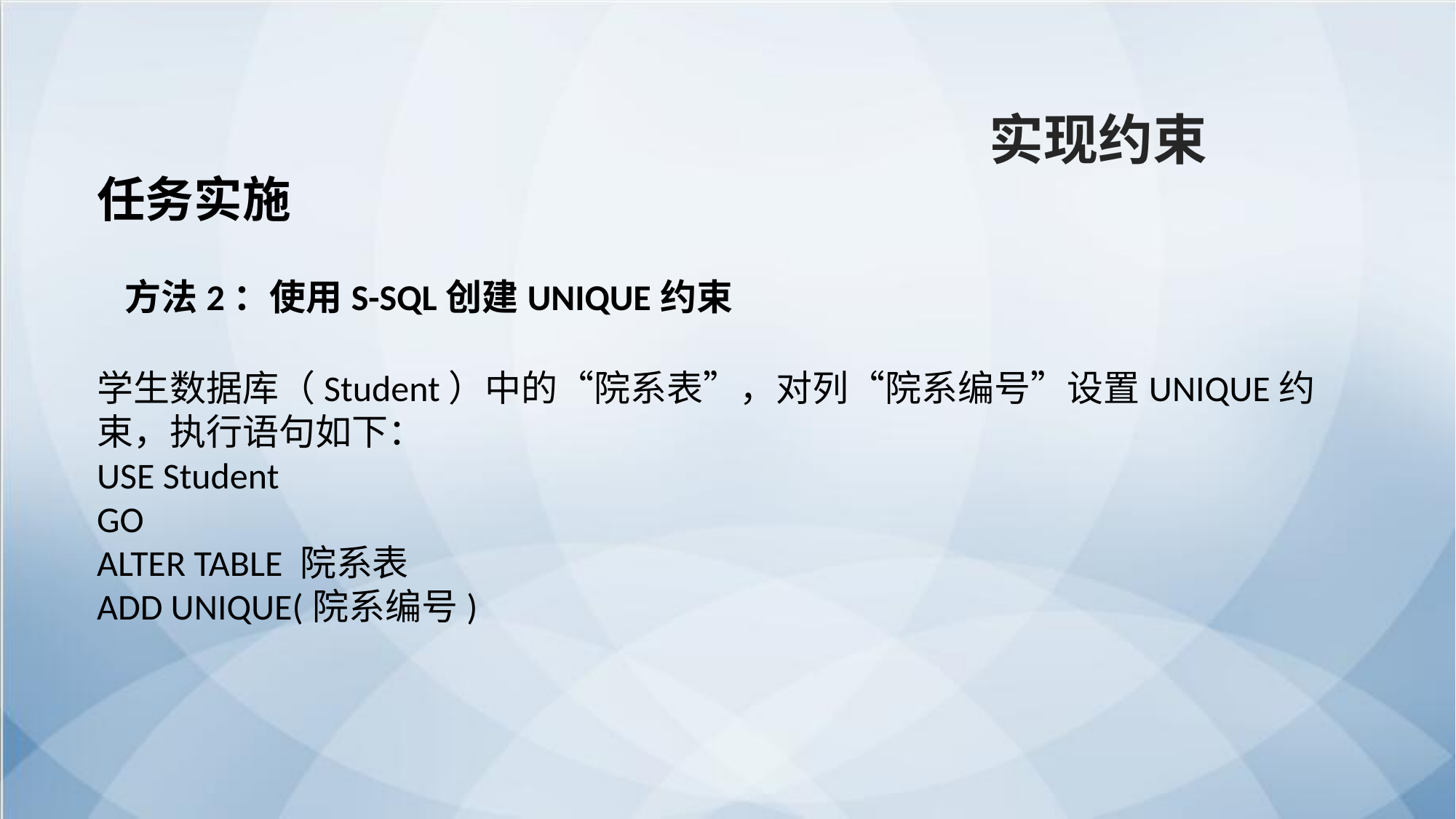

实现约束
任务实施
方法2：使用S-SQL创建UNIQUE约束
学生数据库（Student）中的“院系表”，对列“院系编号”设置UNIQUE约束，执行语句如下：
USE Student
GO
ALTER TABLE 院系表
ADD UNIQUE(院系编号)